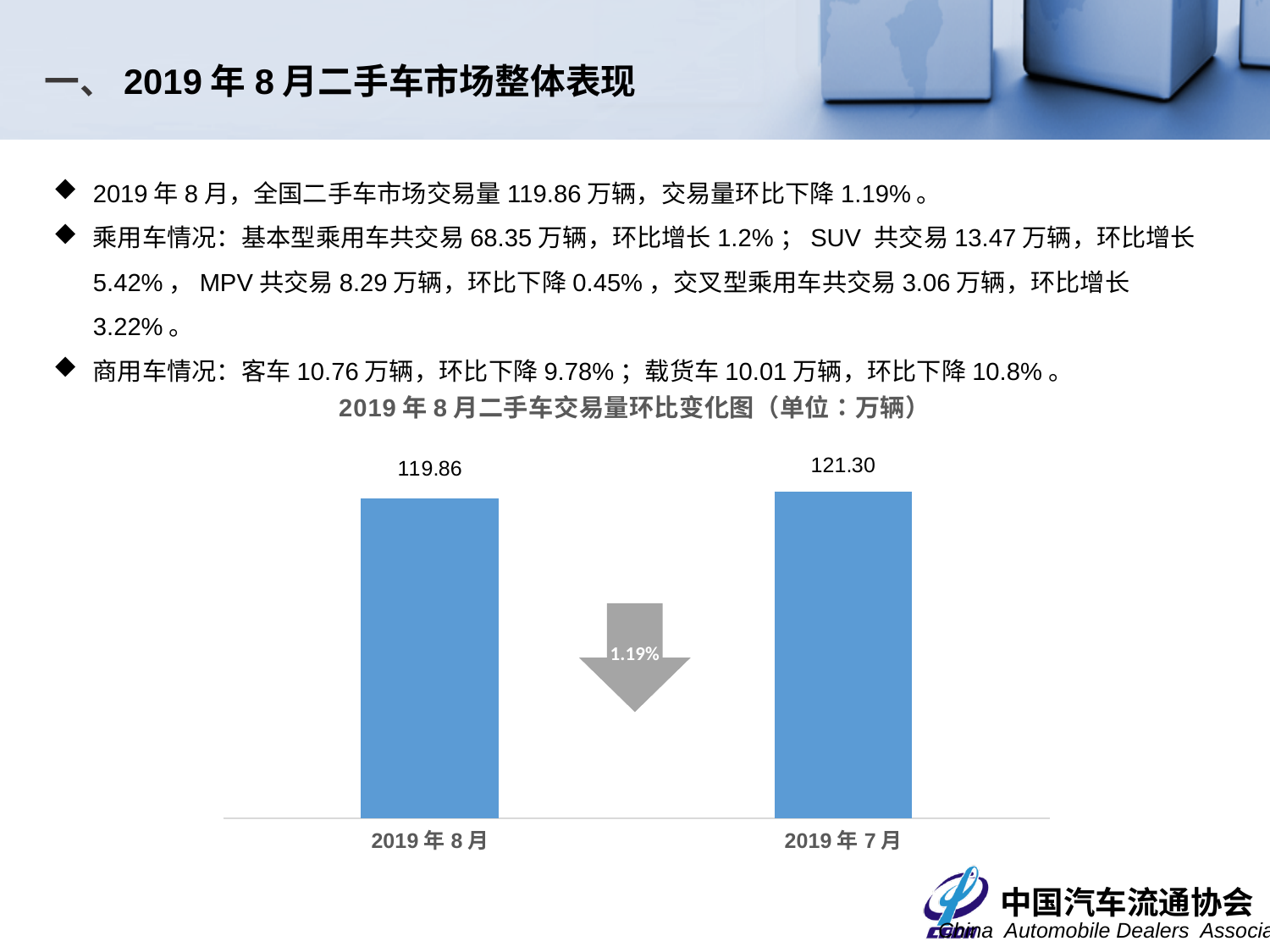

一、2019年8月二手车市场整体表现
2019年8月，全国二手车市场交易量119.86万辆，交易量环比下降1.19%。
乘用车情况：基本型乘用车共交易68.35万辆，环比增长1.2%；SUV 共交易13.47万辆，环比增长5.42%，MPV共交易8.29万辆，环比下降0.45%，交叉型乘用车共交易3.06万辆，环比增长3.22%。
商用车情况：客车10.76万辆，环比下降9.78%；载货车10.01万辆，环比下降10.8%。

### Chart: 2019年8月二手车交易量环比变化图（单位：万辆）

| Category |  |
|---|---|
| 43678 | 119.86 |
| 43647 | 121.3 |
 7.18%
1.19%